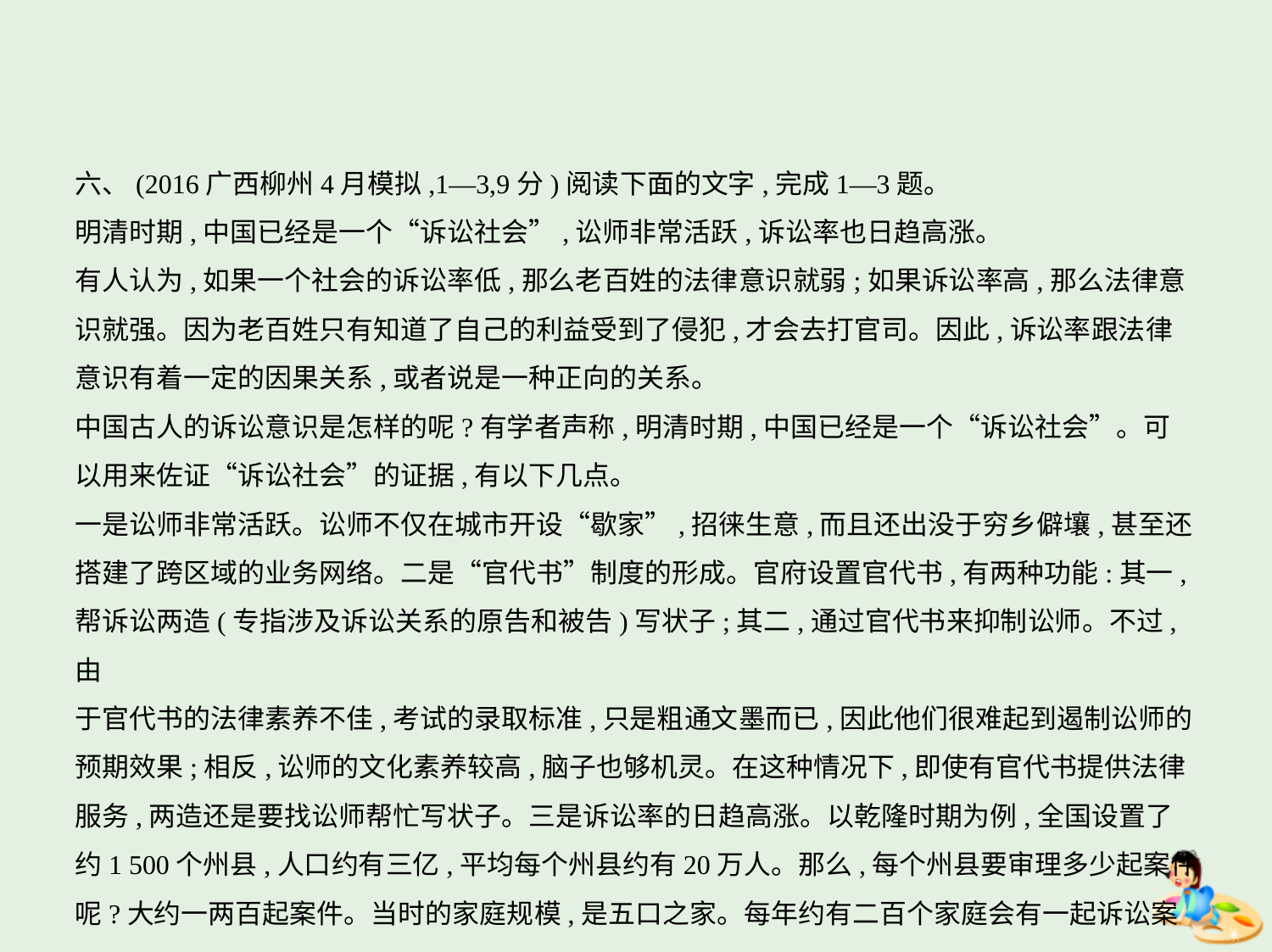

六、(2016广西柳州4月模拟,1—3,9分)阅读下面的文字,完成1—3题。
明清时期,中国已经是一个“诉讼社会”,讼师非常活跃,诉讼率也日趋高涨。
有人认为,如果一个社会的诉讼率低,那么老百姓的法律意识就弱;如果诉讼率高,那么法律意
识就强。因为老百姓只有知道了自己的利益受到了侵犯,才会去打官司。因此,诉讼率跟法律
意识有着一定的因果关系,或者说是一种正向的关系。
中国古人的诉讼意识是怎样的呢?有学者声称,明清时期,中国已经是一个“诉讼社会”。可
以用来佐证“诉讼社会”的证据,有以下几点。
一是讼师非常活跃。讼师不仅在城市开设“歇家”,招徕生意,而且还出没于穷乡僻壤,甚至还
搭建了跨区域的业务网络。二是“官代书”制度的形成。官府设置官代书,有两种功能:其一,
帮诉讼两造(专指涉及诉讼关系的原告和被告)写状子;其二,通过官代书来抑制讼师。不过,由
于官代书的法律素养不佳,考试的录取标准,只是粗通文墨而已,因此他们很难起到遏制讼师的
预期效果;相反,讼师的文化素养较高,脑子也够机灵。在这种情况下,即使有官代书提供法律
服务,两造还是要找讼师帮忙写状子。三是诉讼率的日趋高涨。以乾隆时期为例,全国设置了
约1 500个州县,人口约有三亿,平均每个州县约有20万人。那么,每个州县要审理多少起案件
呢?大约一两百起案件。当时的家庭规模,是五口之家。每年约有二百个家庭会有一起诉讼案